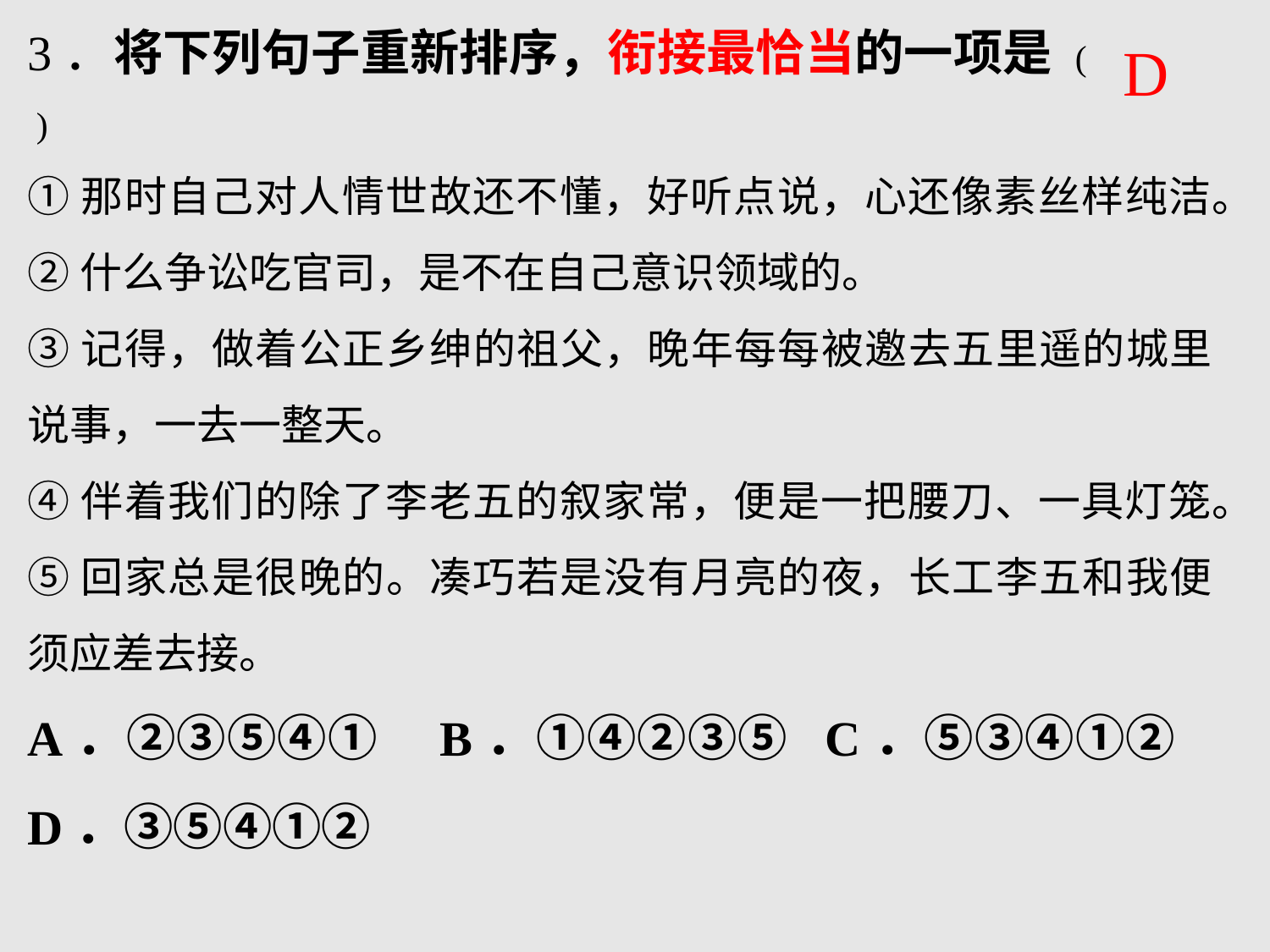

3．将下列句子重新排序，衔接最恰当的一项是 (                )
①那时自己对人情世故还不懂，好听点说，心还像素丝样纯洁。
②什么争讼吃官司，是不在自己意识领域的。
③记得，做着公正乡绅的祖父，晚年每每被邀去五里遥的城里说事，一去一整天。
④伴着我们的除了李老五的叙家常，便是一把腰刀、一具灯笼。
⑤回家总是很晚的。凑巧若是没有月亮的夜，长工李五和我便须应差去接。
A．②③⑤④①    B．①④②③⑤  C．⑤③④①②    D．③⑤④①②
D